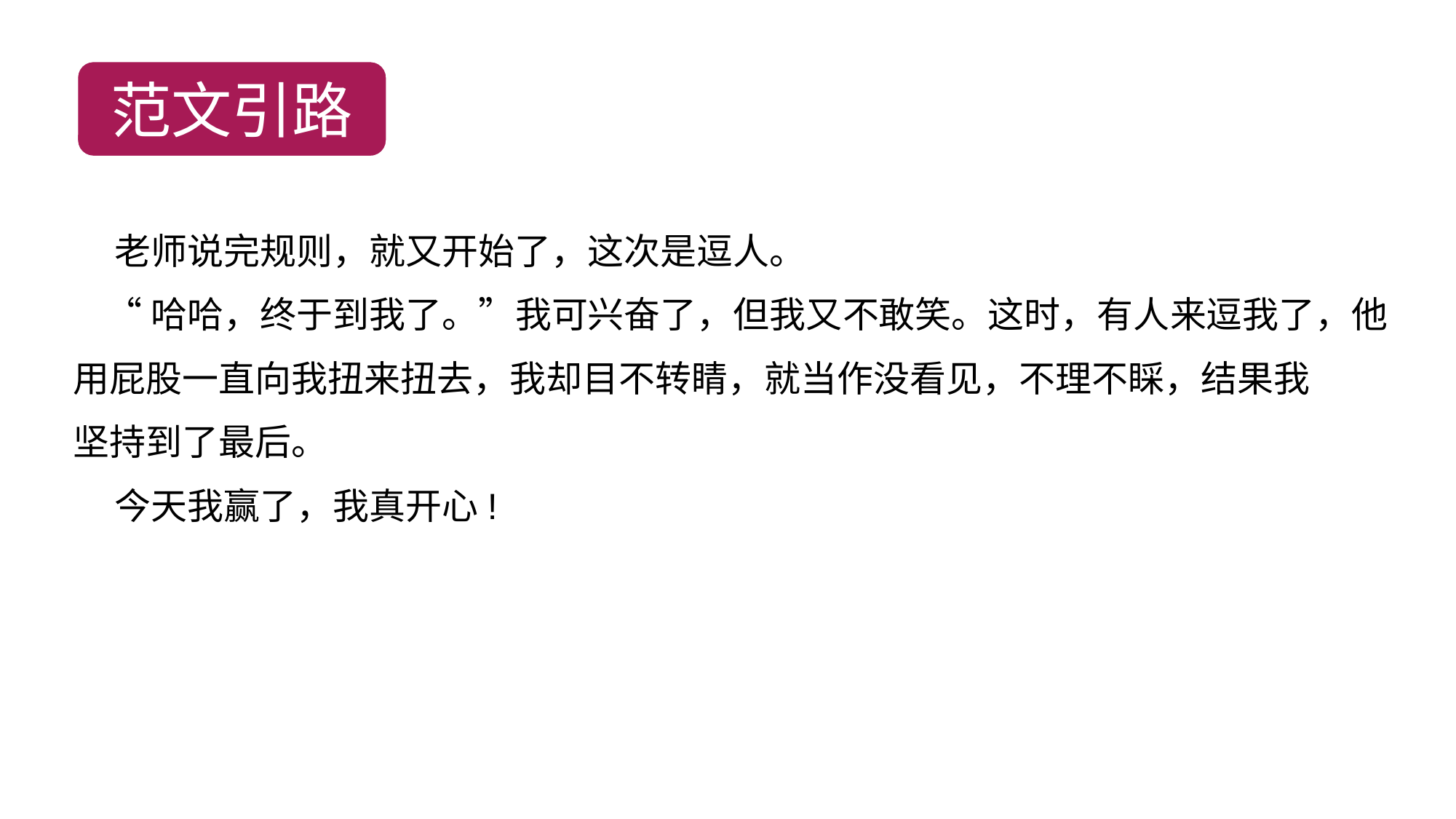

范文引路
     老师说完规则，就又开始了，这次是逗人。
    “哈哈，终于到我了。”我可兴奋了，但我又不敢笑。这时，有人来逗我了，他用屁股一直向我扭来扭去，我却目不转睛，就当作没看见，不理不睬，结果我
坚持到了最后。
    今天我赢了，我真开心!